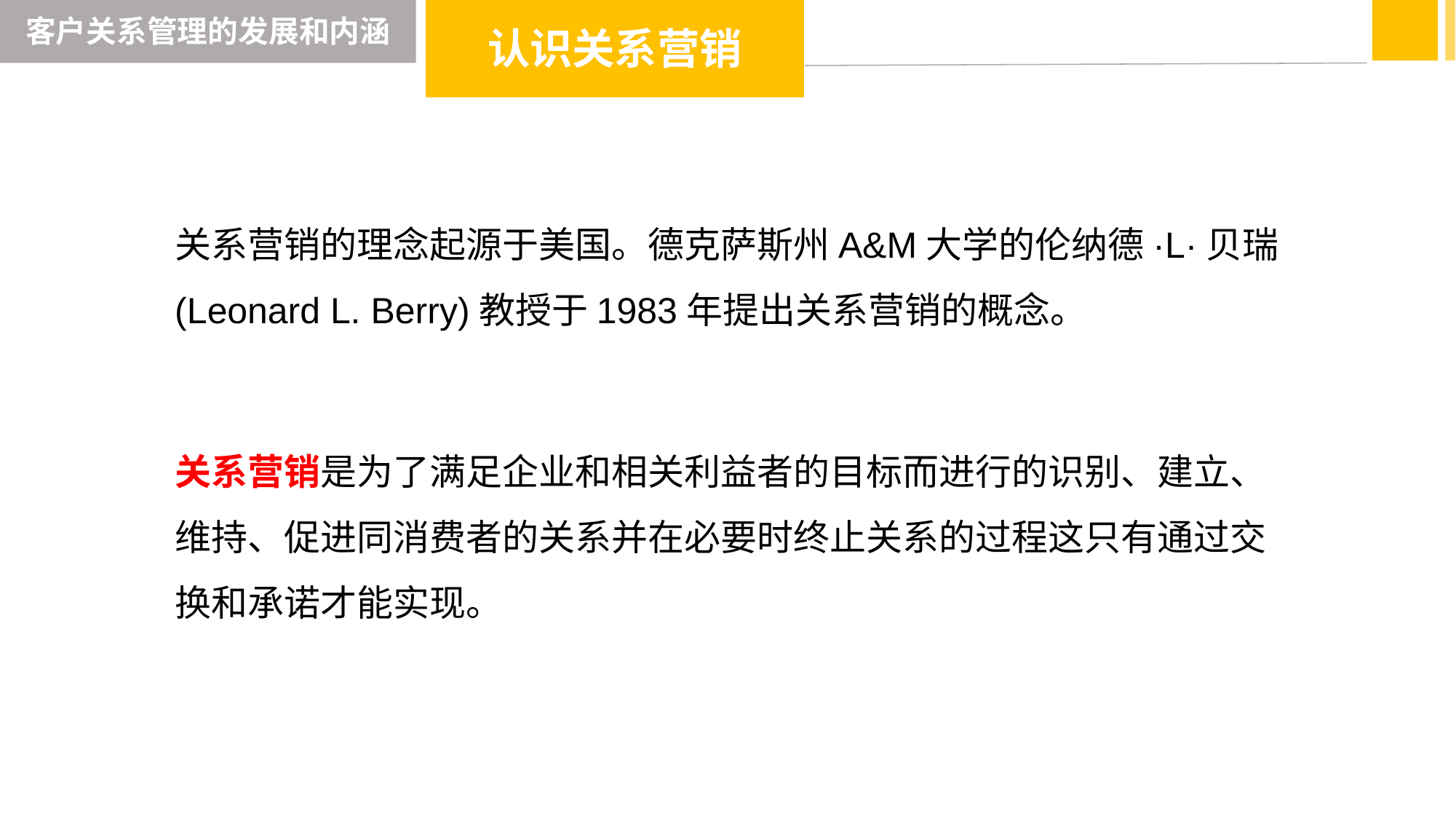

客户关系管理的发展和内涵
认识关系营销
关系营销的理念起源于美国。德克萨斯州A&M大学的伦纳德·L·贝瑞(Leonard L. Berry)教授于1983年提出关系营销的概念。

关系营销是为了满足企业和相关利益者的目标而进行的识别、建立、维持、促进同消费者的关系并在必要时终止关系的过程这只有通过交换和承诺才能实现。